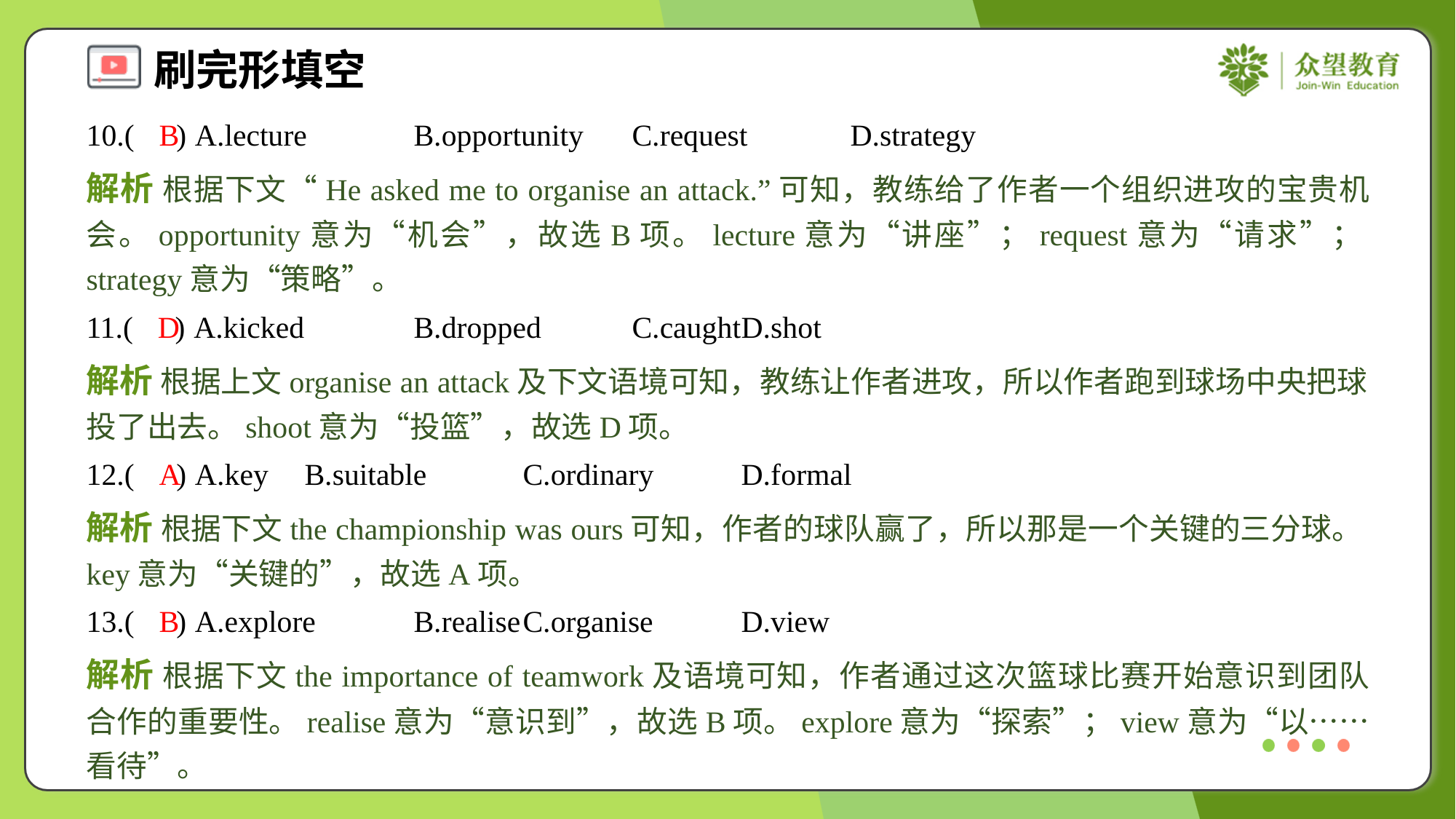

10.(     ) A.lecture	B.opportunity	C.request	D.strategy
B
解析 根据下文“He asked me to organise an attack.”可知，教练给了作者一个组织进攻的宝贵机会。opportunity意为“机会”，故选B项。lecture意为“讲座”；request意为“请求”；strategy意为“策略”。
11.(     ) A.kicked	B.dropped	C.caught	D.shot
D
解析 根据上文organise an attack及下文语境可知，教练让作者进攻，所以作者跑到球场中央把球投了出去。shoot意为“投篮”，故选D项。
12.(     ) A.key	B.suitable	C.ordinary	D.formal
A
解析 根据下文the championship was ours可知，作者的球队赢了，所以那是一个关键的三分球。key意为“关键的”，故选A项。
13.(     ) A.explore	B.realise	C.organise	D.view
B
解析 根据下文the importance of teamwork及语境可知，作者通过这次篮球比赛开始意识到团队合作的重要性。realise意为“意识到”，故选B项。explore意为“探索”；view意为“以……看待”。